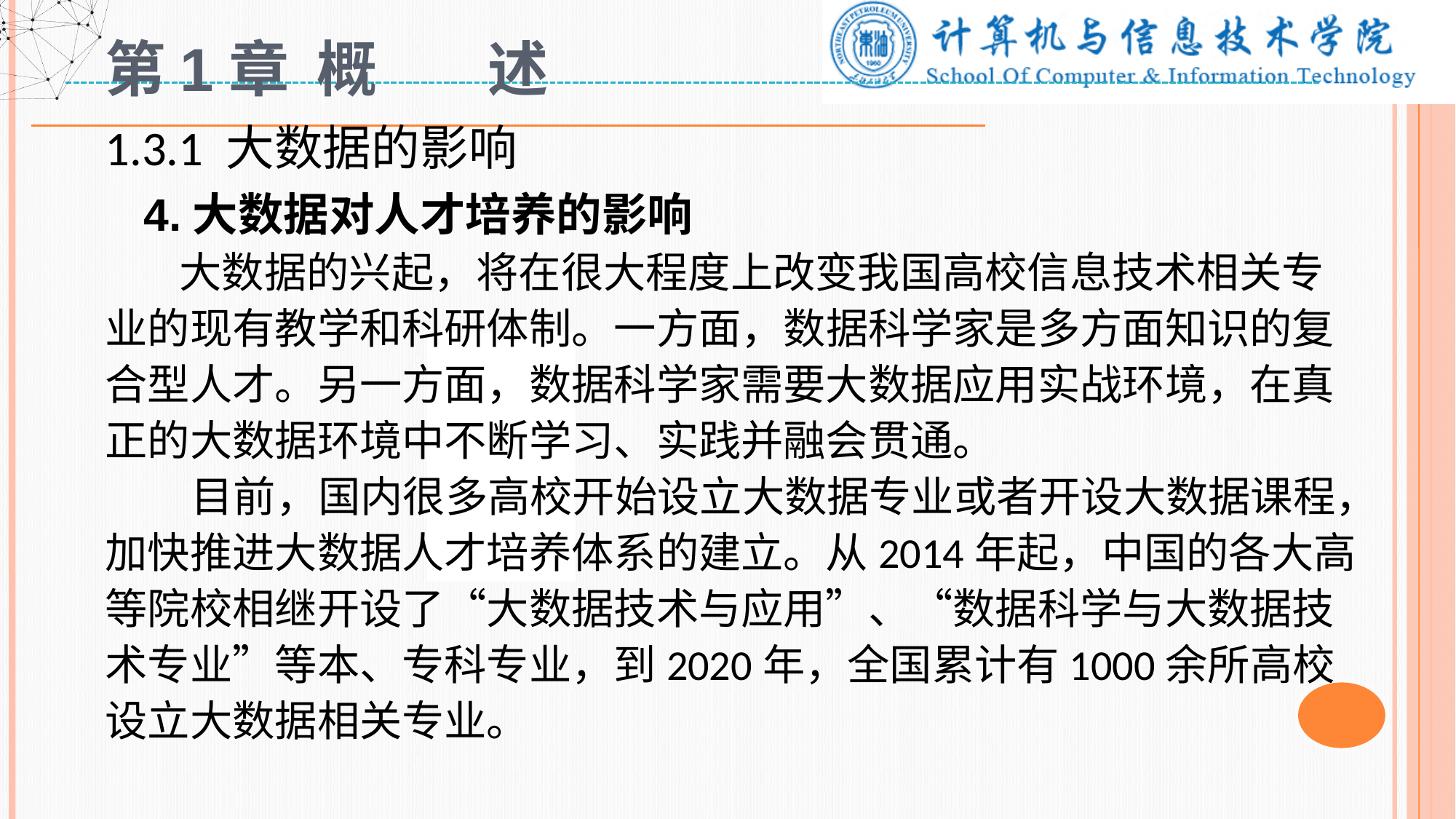

# 第1章  概        述
1.3.1 大数据的影响
    4.大数据对人才培养的影响
        大数据的兴起，将在很大程度上改变我国高校信息技术相关专业的现有教学和科研体制。一方面，数据科学家是多方面知识的复合型人才。另一方面，数据科学家需要大数据应用实战环境，在真正的大数据环境中不断学习、实践并融会贯通。
        目前，国内很多高校开始设立大数据专业或者开设大数据课程，加快推进大数据人才培养体系的建立。从2014年起，中国的各大高等院校相继开设了“大数据技术与应用”、“数据科学与大数据技术专业”等本、专科专业，到2020年，全国累计有1000余所高校设立大数据相关专业。